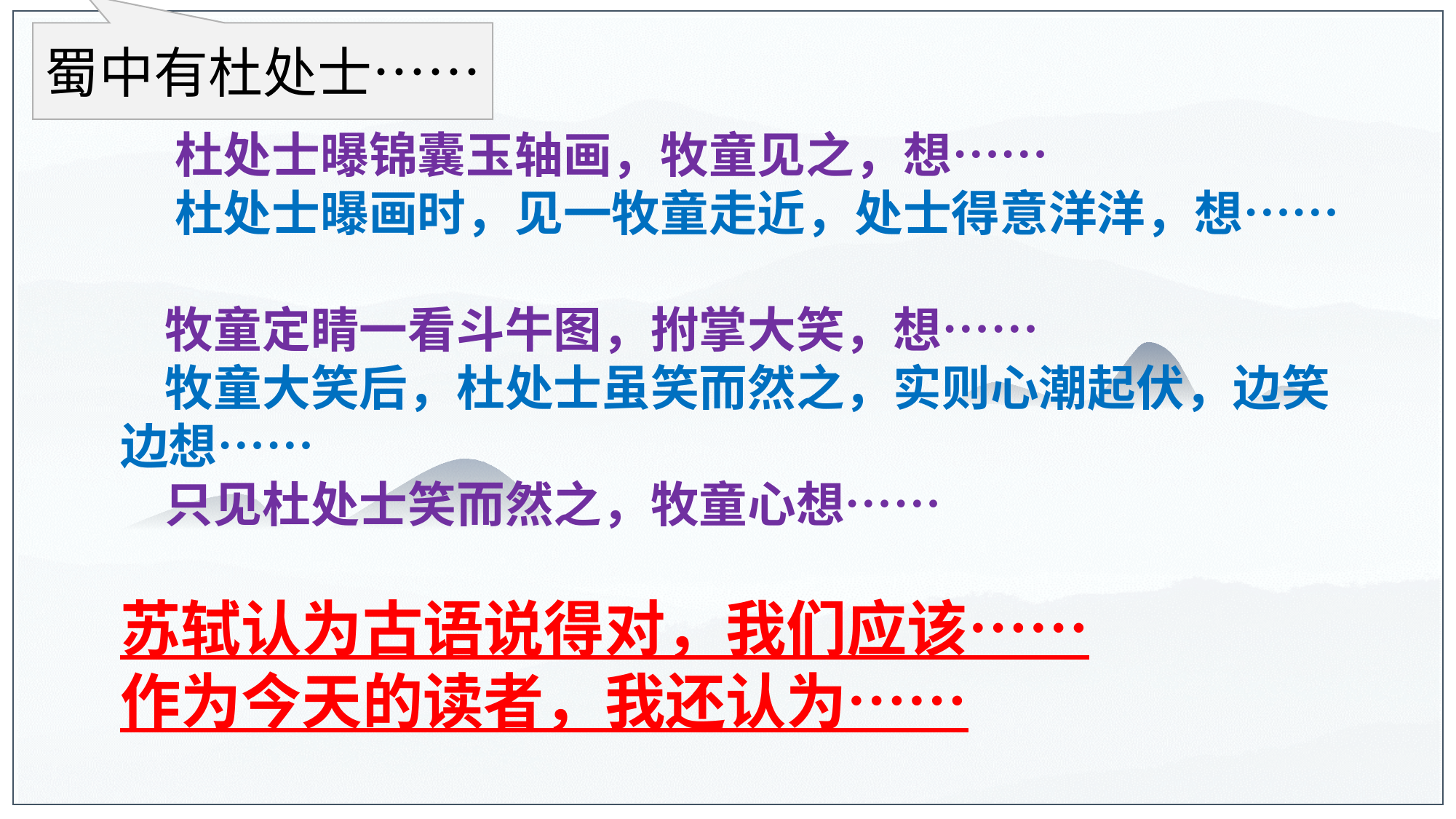

蜀中有杜处士……
杜处士曝锦囊玉轴画，牧童见之，想……
杜处士曝画时，见一牧童走近，处士得意洋洋，想……

   牧童定睛一看斗牛图，拊掌大笑，想……
   牧童大笑后，杜处士虽笑而然之，实则心潮起伏，边笑边想……
   只见杜处士笑而然之，牧童心想……

苏轼认为古语说得对，我们应该……
作为今天的读者，我还认为……